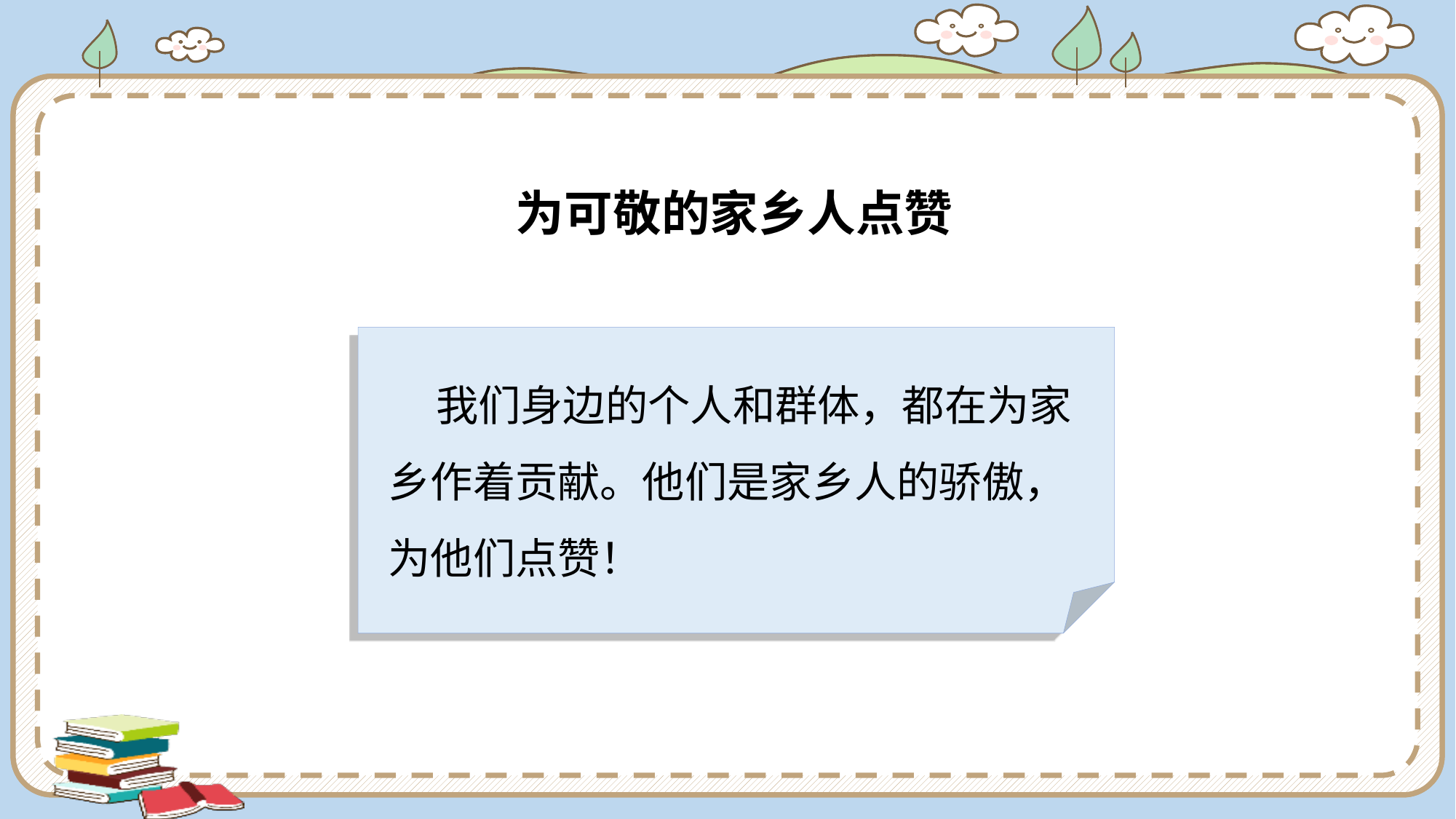

为可敬的家乡人点赞
    我们身边的个人和群体，都在为家乡作着贡献。他们是家乡人的骄傲，为他们点赞！